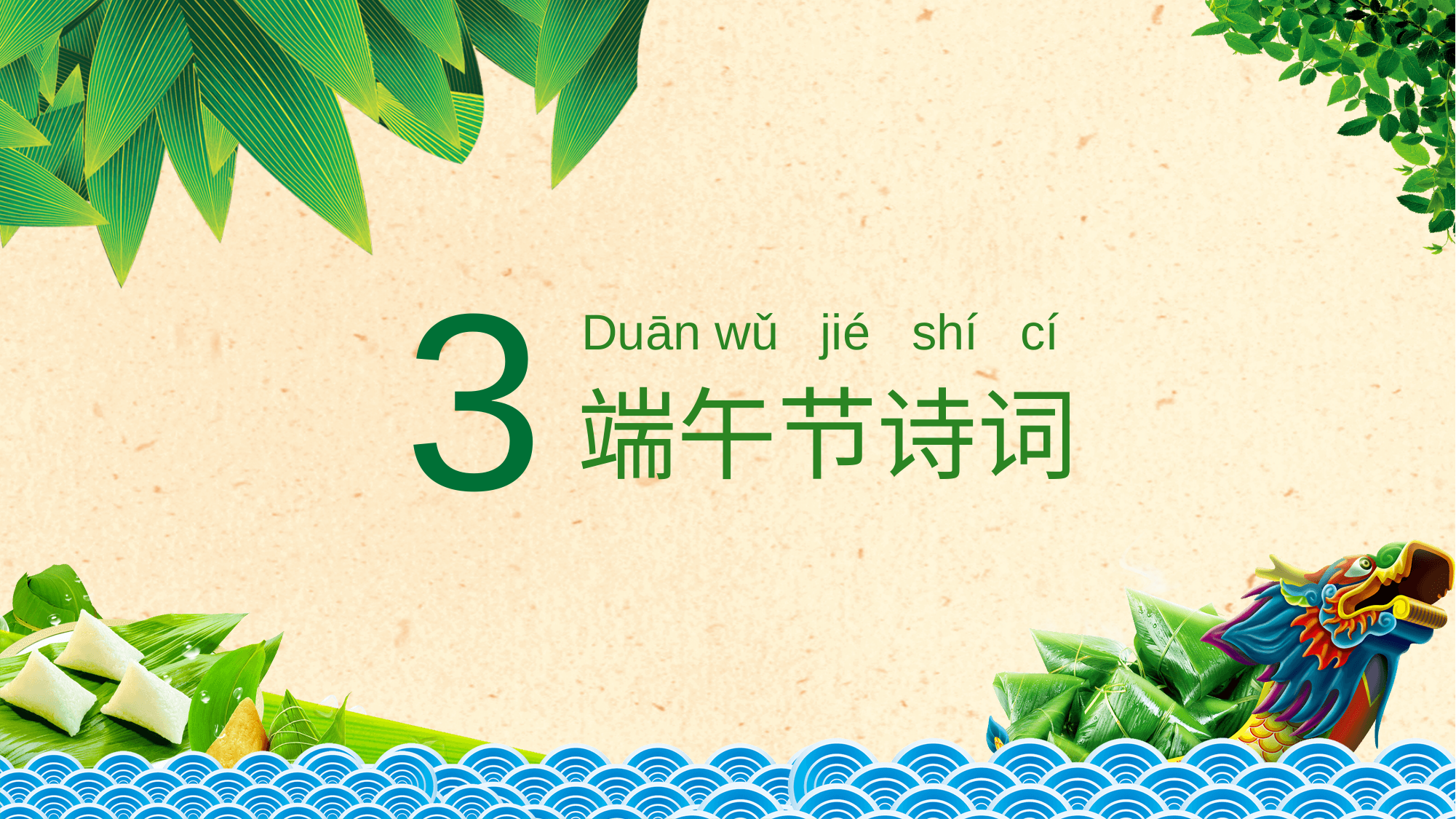

3
Du­­ān wǔ   jié   shí   cí
端午节诗词